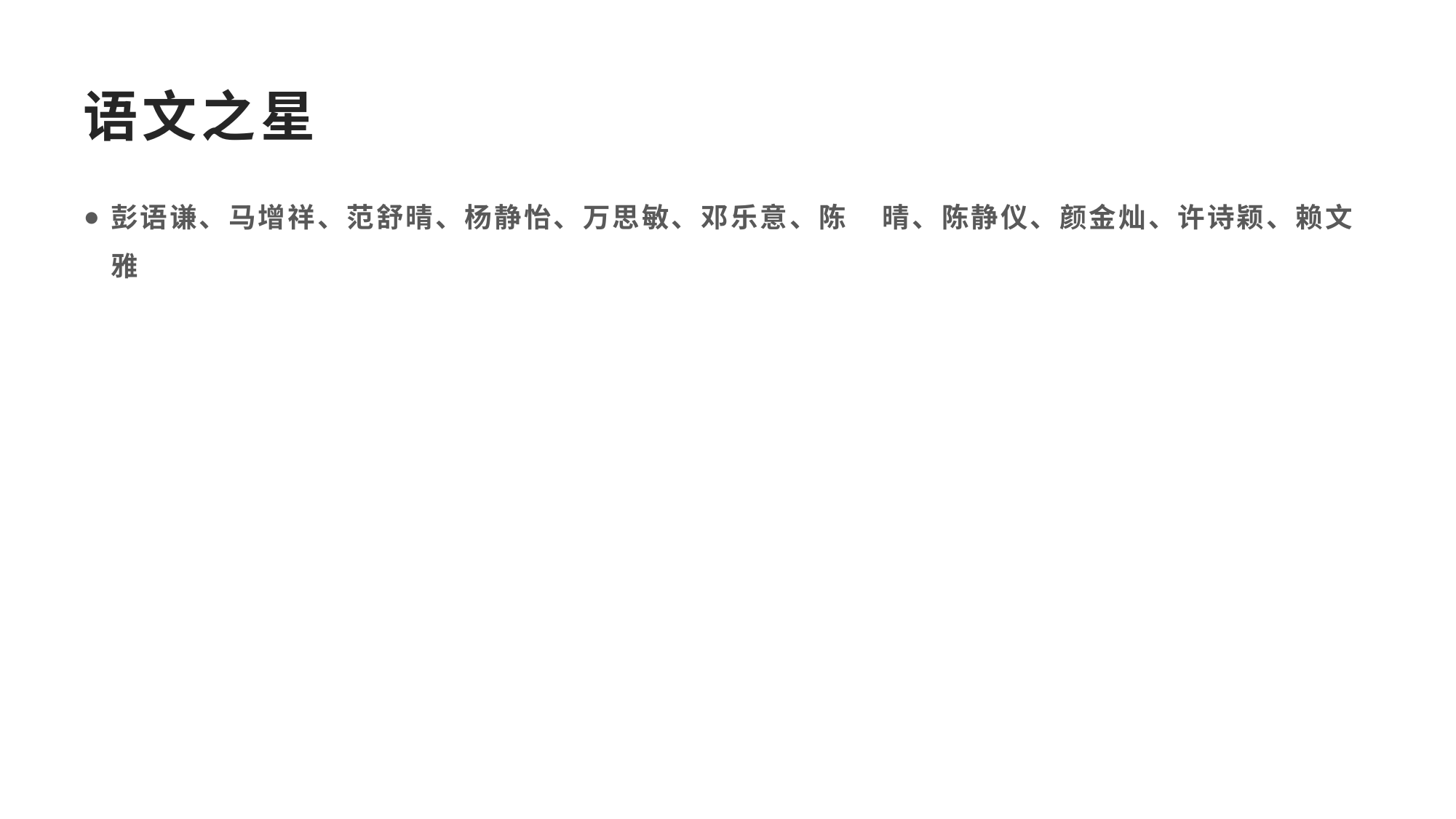

# 语文之星
彭语谦、马增祥、范舒晴、杨静怡、万思敏、邓乐意、陈    晴、陈静仪、颜金灿、许诗颖、赖文雅